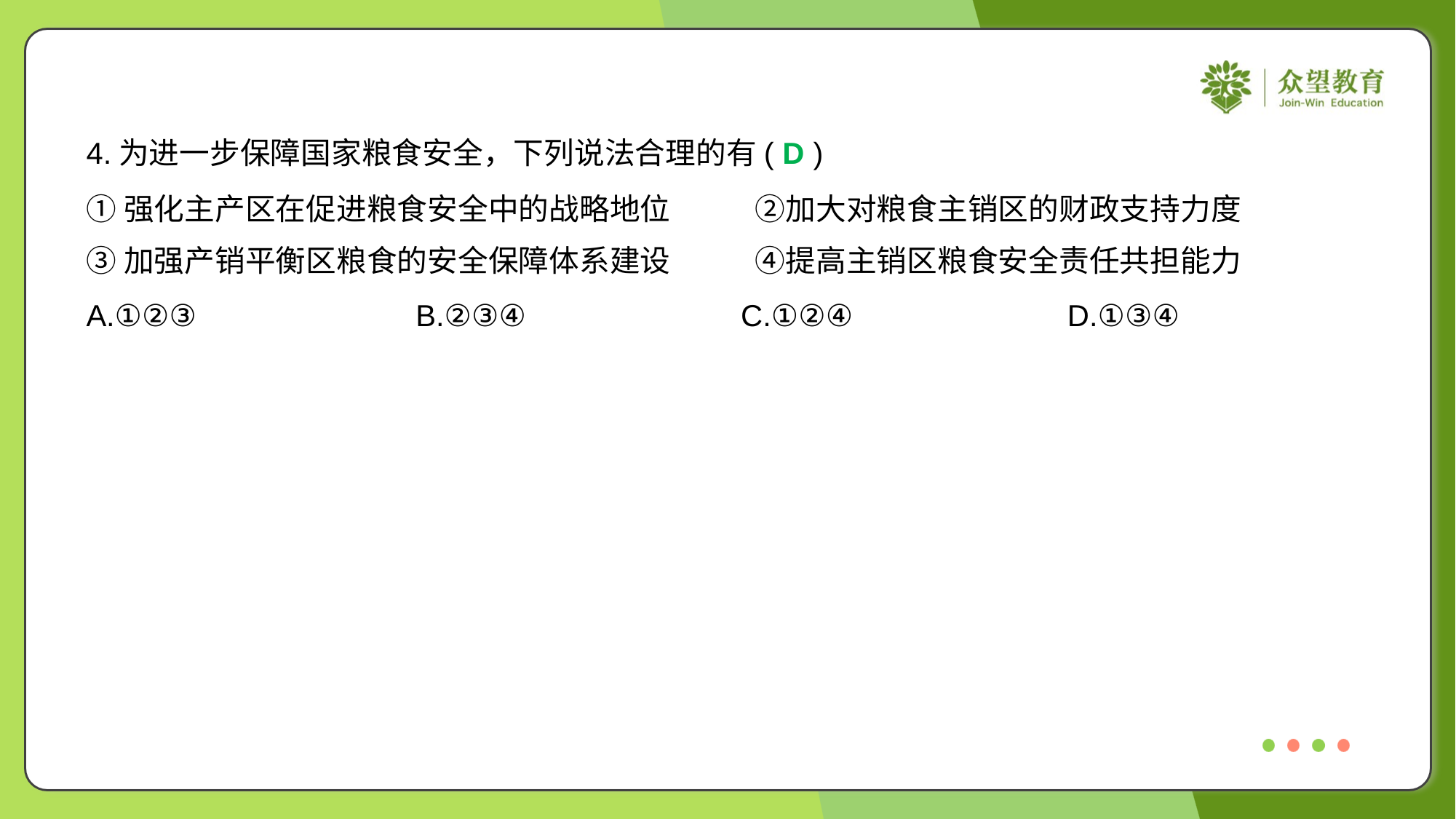

4.为进一步保障国家粮食安全，下列说法合理的有(     )
D
①强化主产区在促进粮食安全中的战略地位	②加大对粮食主销区的财政支持力度
③加强产销平衡区粮食的安全保障体系建设	④提高主销区粮食安全责任共担能力
A.①②③	B.②③④	C.①②④	D.①③④